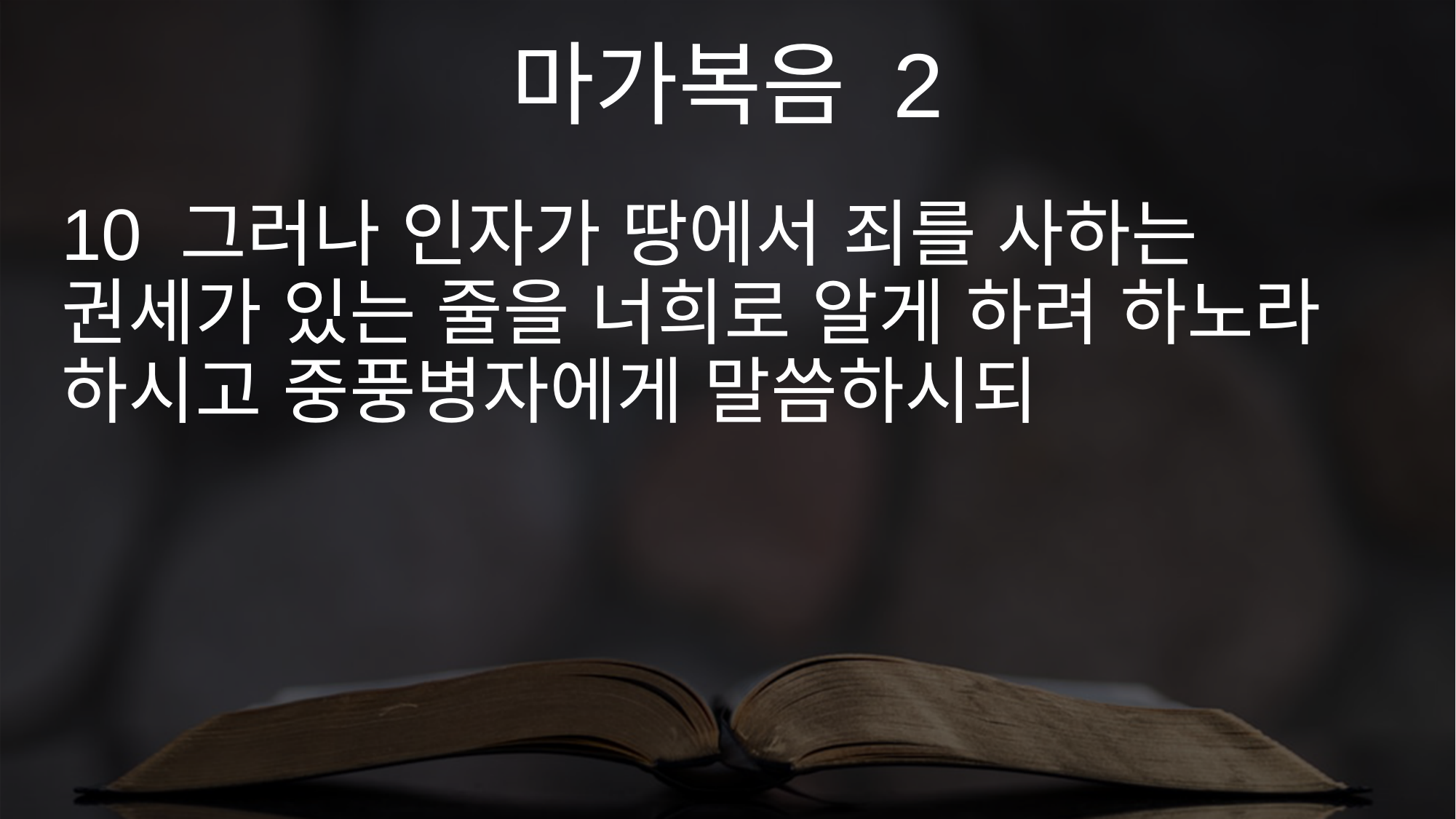

마가복음 2
10 그러나 인자가 땅에서 죄를 사하는 권세가 있는 줄을 너희로 알게 하려 하노라 하시고 중풍병자에게 말씀하시되